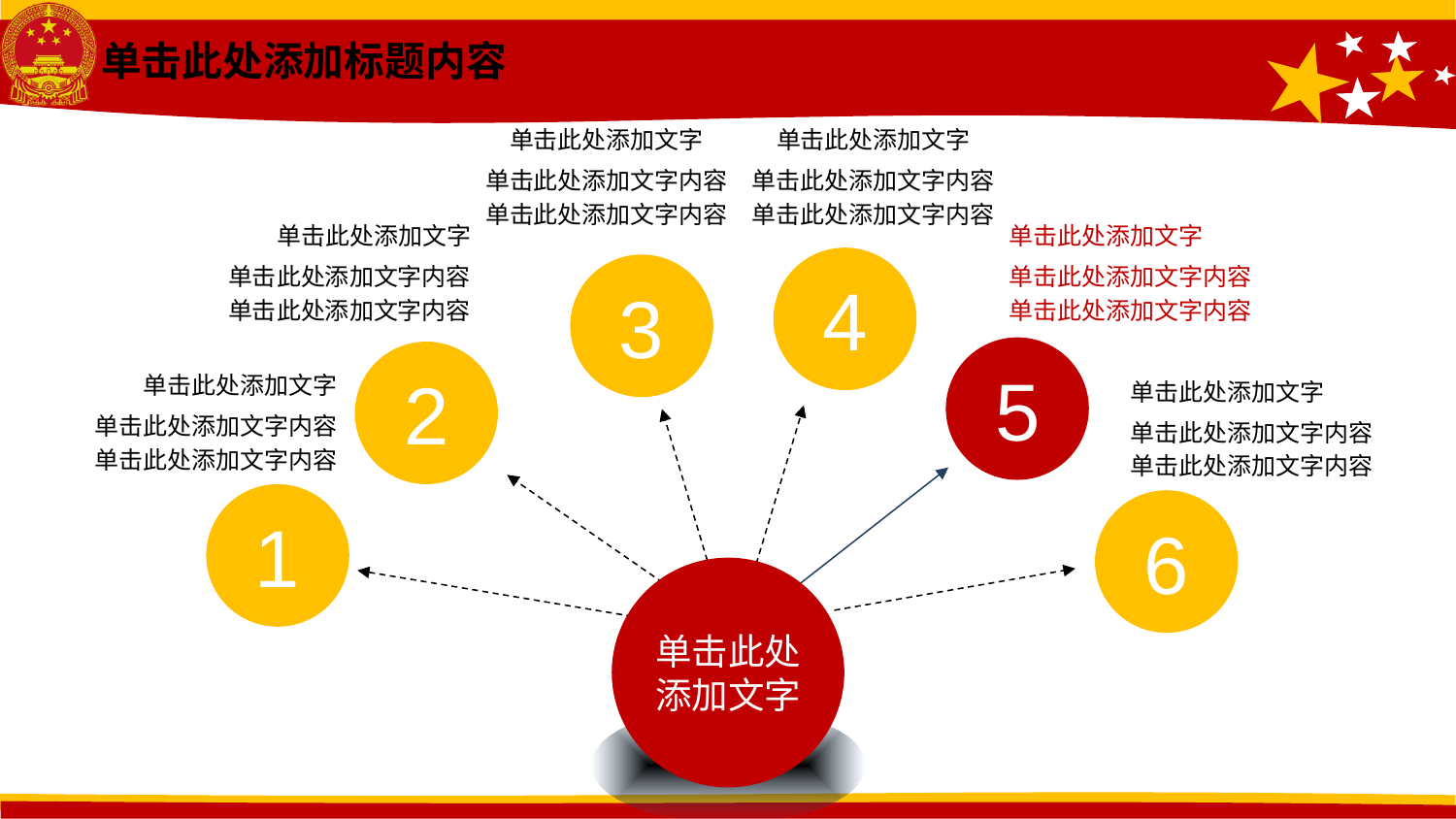

单击此处添加标题内容
单击此处添加文字
单击此处添加文字内容
单击此处添加文字内容
4
单击此处添加文字
单击此处添加文字内容
单击此处添加文字内容
3
单击此处添加文字
单击此处添加文字内容
单击此处添加文字内容
2
单击此处添加文字
单击此处添加文字内容
单击此处添加文字内容
5
单击此处添加文字
单击此处添加文字内容
单击此处添加文字内容
1
单击此处添加文字
单击此处添加文字内容
单击此处添加文字内容
6

单击此处
添加文字